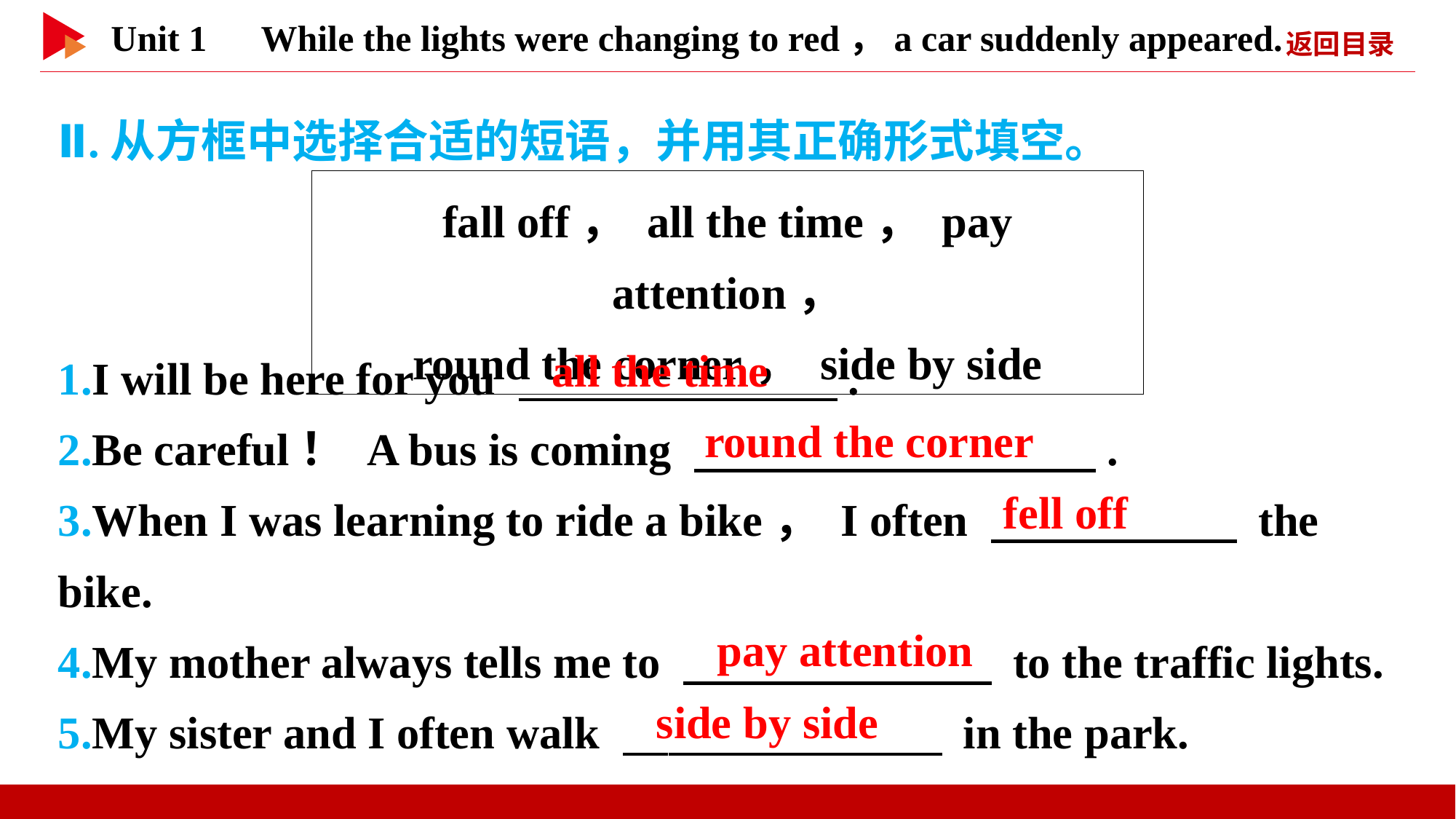

Ⅱ.从方框中选择合适的短语，并用其正确形式填空。
fall off， all the time， pay attention，
round the corner， side by side
1.I will be here for you 　                      　.
2.Be careful！ A bus is coming 　                              　.
3.When I was learning to ride a bike， I often 　               　 the bike.
4.My mother always tells me to 　                     　 to the traffic lights.
5.My sister and I often walk 　                      　 in the park.
all the time
round the corner
fell off
pay attention
side by side